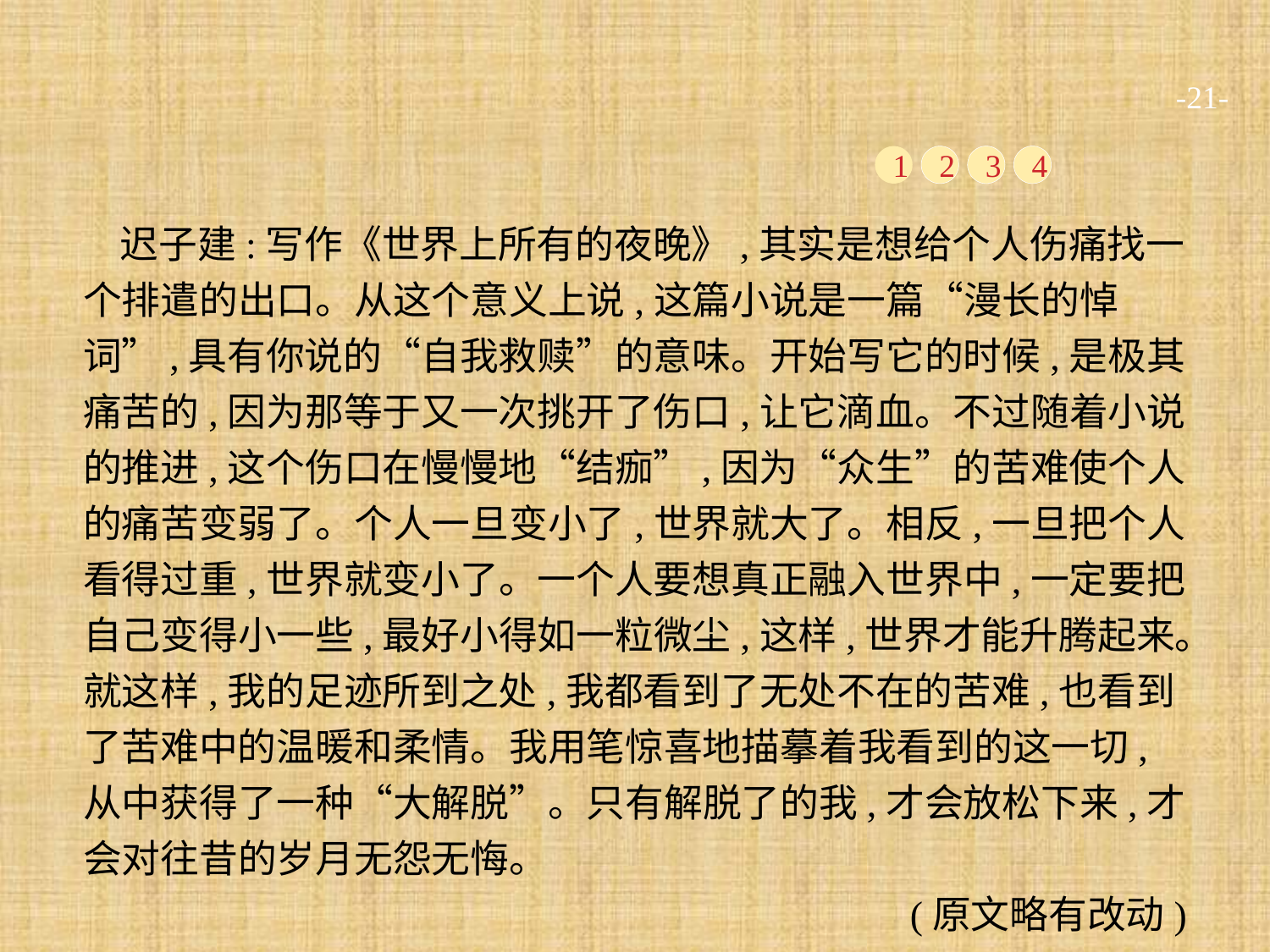

-21-
1
2
3
4
迟子建:写作《世界上所有的夜晚》,其实是想给个人伤痛找一个排遣的出口。从这个意义上说,这篇小说是一篇“漫长的悼词”,具有你说的“自我救赎”的意味。开始写它的时候,是极其痛苦的,因为那等于又一次挑开了伤口,让它滴血。不过随着小说的推进,这个伤口在慢慢地“结痂”,因为“众生”的苦难使个人的痛苦变弱了。个人一旦变小了,世界就大了。相反,一旦把个人看得过重,世界就变小了。一个人要想真正融入世界中,一定要把自己变得小一些,最好小得如一粒微尘,这样,世界才能升腾起来。就这样,我的足迹所到之处,我都看到了无处不在的苦难,也看到了苦难中的温暖和柔情。我用笔惊喜地描摹着我看到的这一切,从中获得了一种“大解脱”。只有解脱了的我,才会放松下来,才会对往昔的岁月无怨无悔。
(原文略有改动)